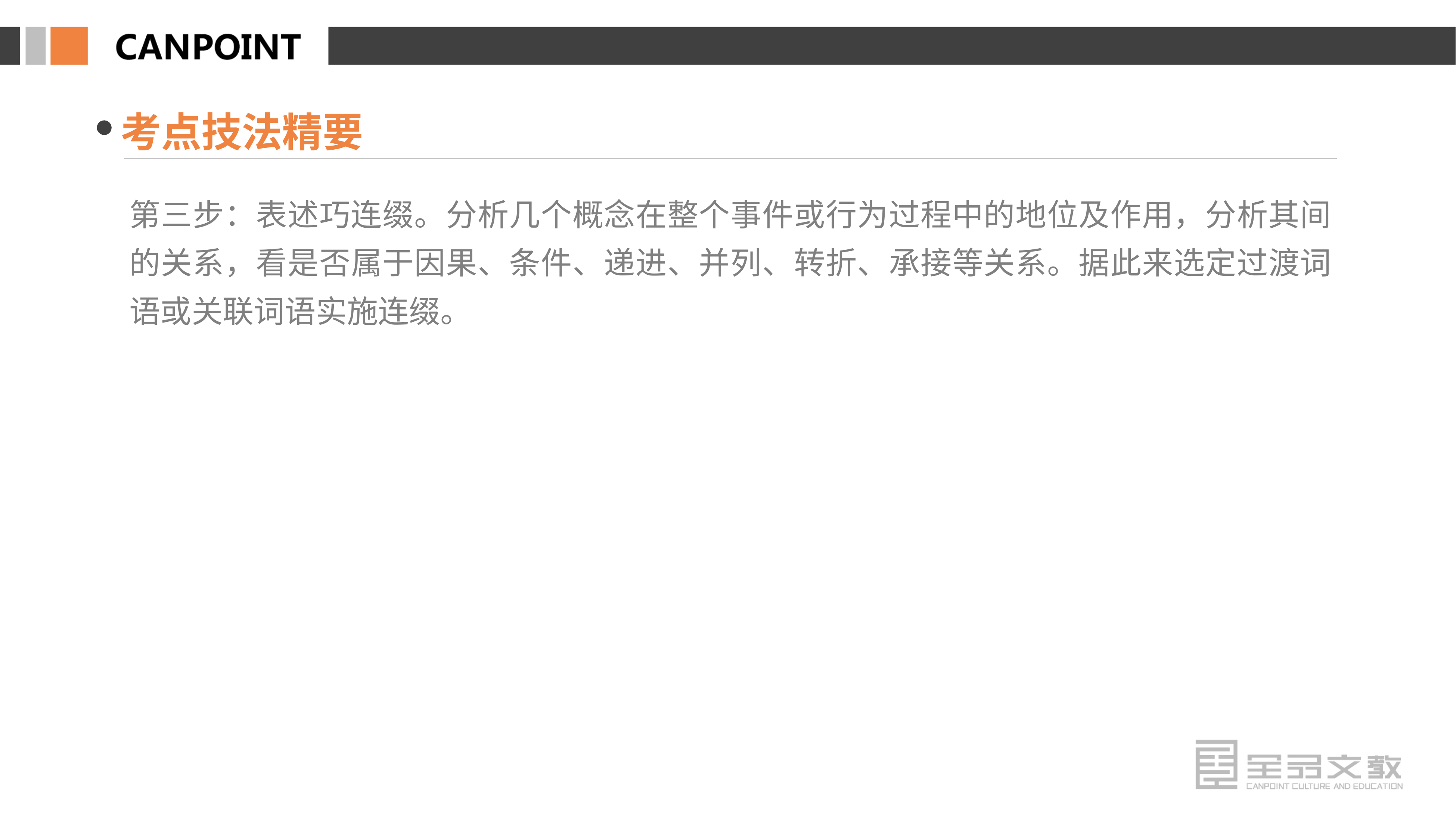

考点技法精要

第三步：表述巧连缀。分析几个概念在整个事件或行为过程中的地位及作用，分析其间的关系，看是否属于因果、条件、递进、并列、转折、承接等关系。据此来选定过渡词语或关联词语实施连缀。